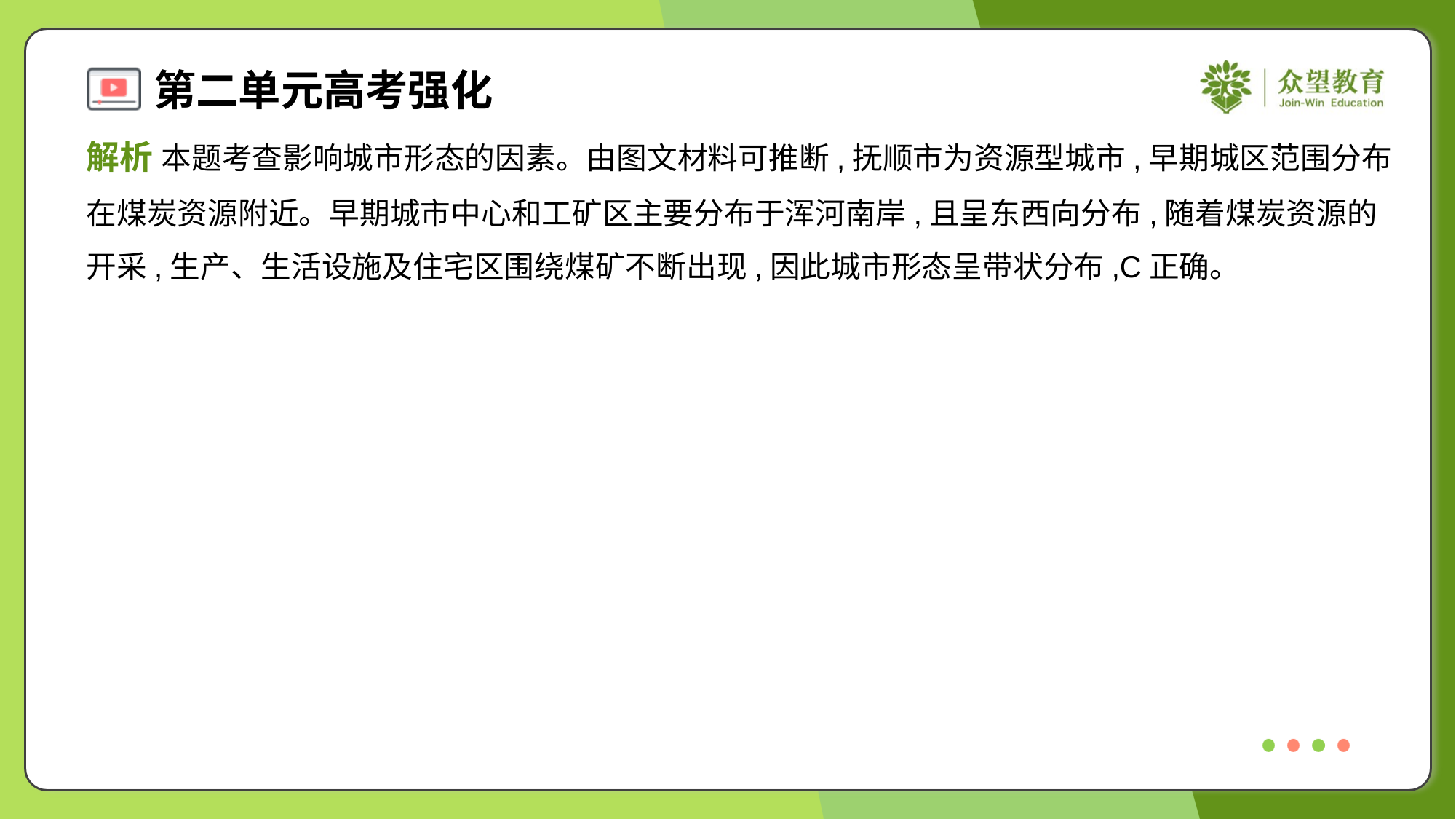

解析 本题考查影响城市形态的因素。由图文材料可推断,抚顺市为资源型城市,早期城区范围分布
在煤炭资源附近。早期城市中心和工矿区主要分布于浑河南岸,且呈东西向分布,随着煤炭资源的
开采,生产、生活设施及住宅区围绕煤矿不断出现,因此城市形态呈带状分布,C正确。